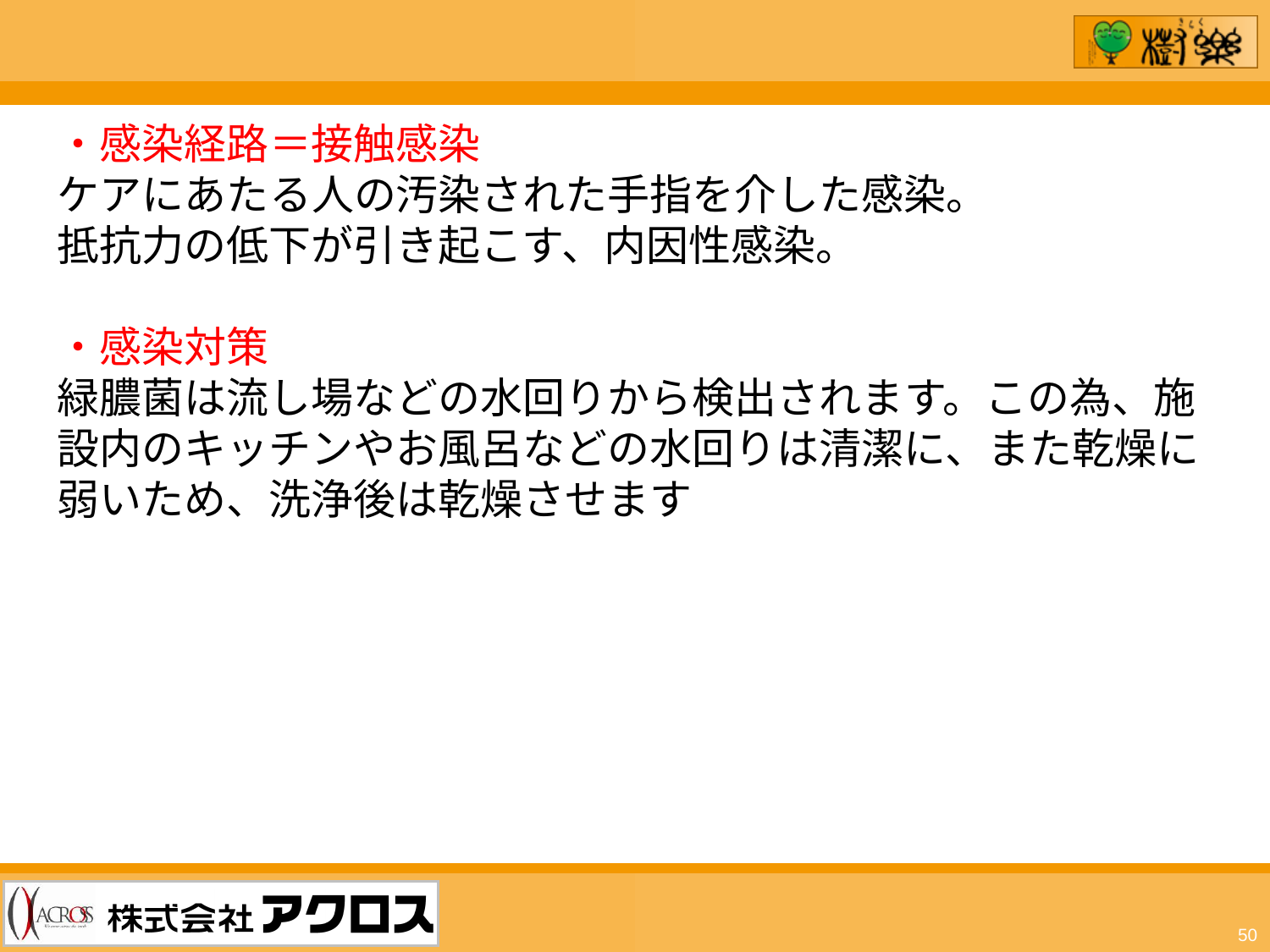

・感染経路＝接触感染
ケアにあたる人の汚染された手指を介した感染。
抵抗力の低下が引き起こす、内因性感染。

・感染対策
緑膿菌は流し場などの水回りから検出されます。この為、施設内のキッチンやお風呂などの水回りは清潔に、また乾燥に弱いため、洗浄後は乾燥させます
50